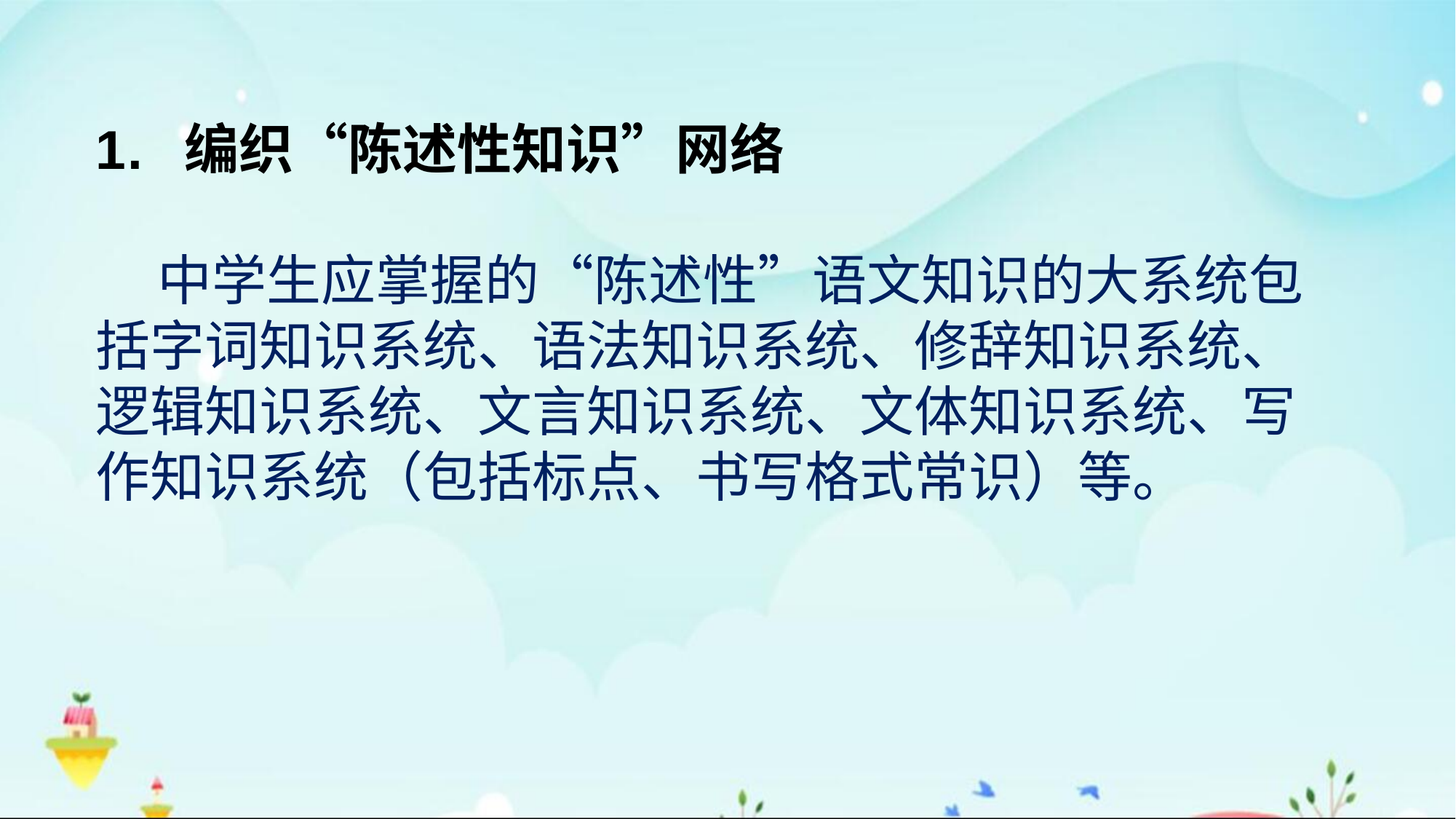

编织“陈述性知识”网络

    中学生应掌握的“陈述性”语文知识的大系统包括字词知识系统、语法知识系统、修辞知识系统、逻辑知识系统、文言知识系统、文体知识系统、写作知识系统（包括标点、书写格式常识）等。